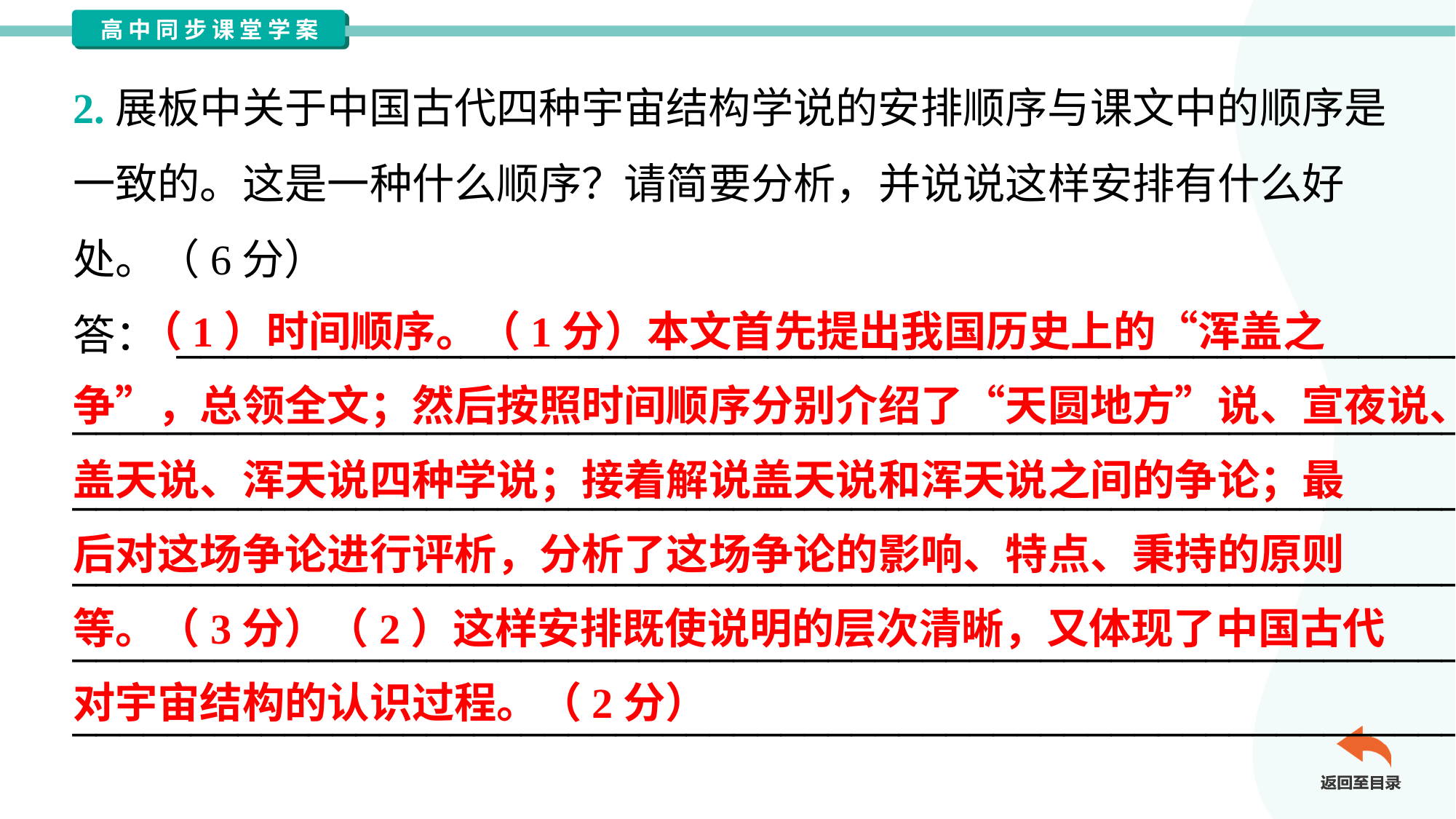

2.展板中关于中国古代四种宇宙结构学说的安排顺序与课文中的顺序是
一致的。这是一种什么顺序？请简要分析，并说说这样安排有什么好
处。（6分）
答： ________________________________________________________
_____________________________________________________________
_____________________________________________________________
_____________________________________________________________
_____________________________________________________________
_____________________________________________________________
      （1）时间顺序。（1分）本文首先提出我国历史上的“浑盖之
争”，总领全文；然后按照时间顺序分别介绍了“天圆地方”说、宣夜说、
盖天说、浑天说四种学说；接着解说盖天说和浑天说之间的争论；最
后对这场争论进行评析，分析了这场争论的影响、特点、秉持的原则
等。（3分）（2）这样安排既使说明的层次清晰，又体现了中国古代
对宇宙结构的认识过程。（2分）